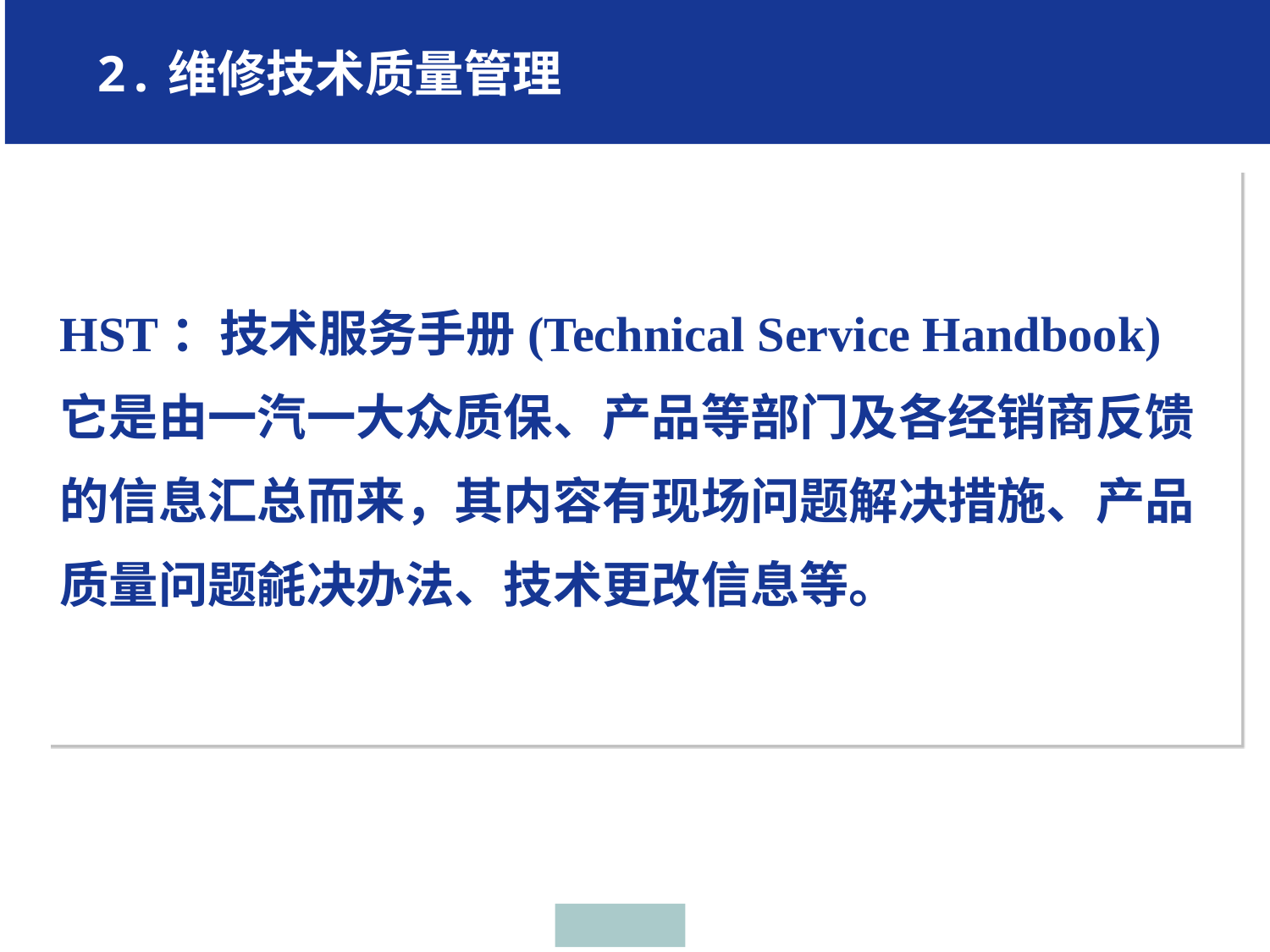

维修技术管理
  2.维修技术质量管理任务一、汽车行业介绍
HST：技术服务手册(Technical Service Handbook)
它是由一汽一大众质保、产品等部门及各经销商反馈
的信息汇总而来，其内容有现场问题解决措施、产品
质量问题毹决办法、技术更改信息等。
18